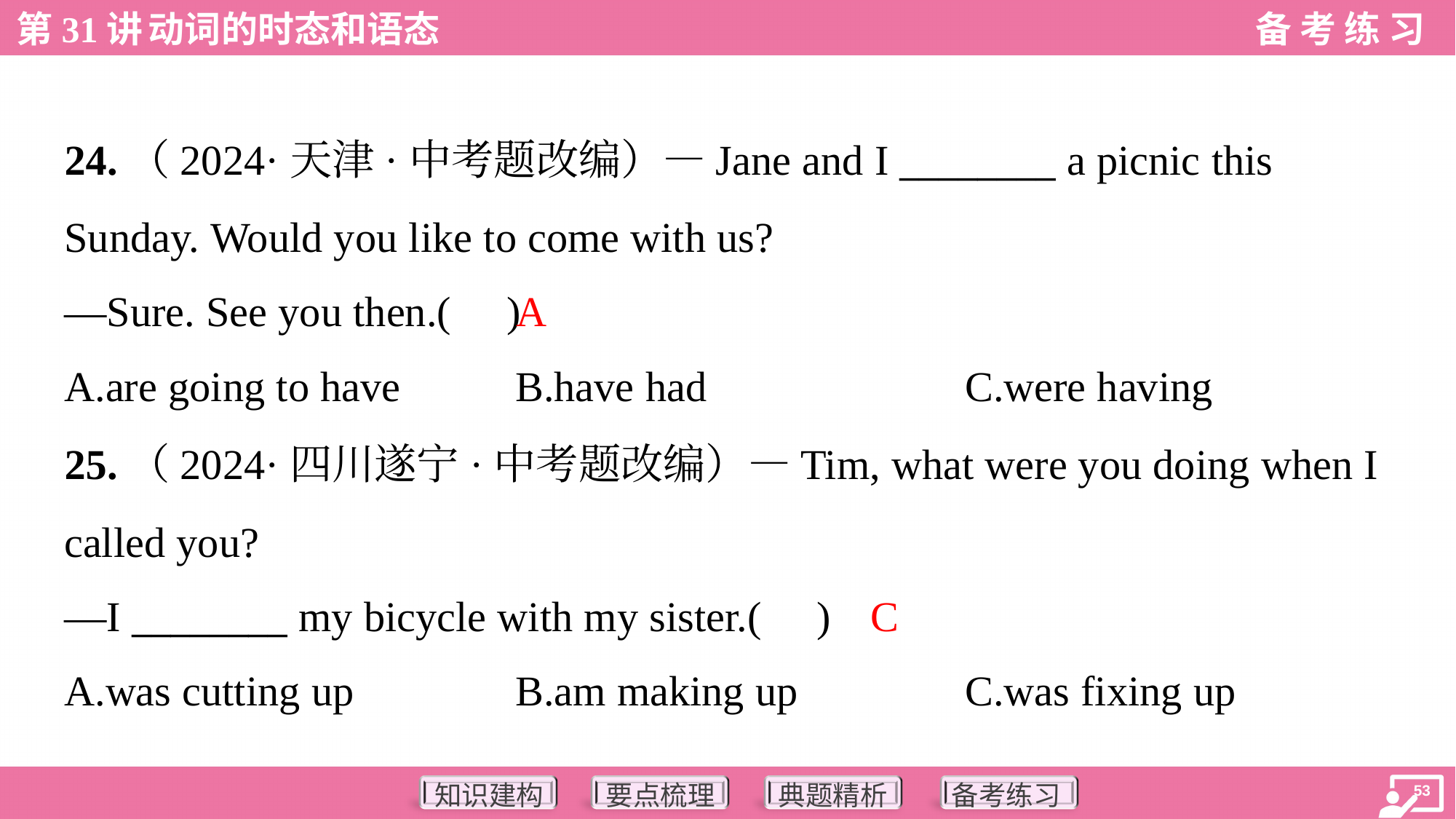

24.（2024·天津·中考题改编）—Jane and I ________ a picnic this
Sunday. Would you like to come with us?
—Sure. See you then.(     )
A
A.are going to have	B.have had	C.were having
25.（2024·四川遂宁·中考题改编）—Tim, what were you doing when I
called you?
—I ________ my bicycle with my sister.(     )
C
A.was cutting up	B.am making up	C.was fixing up